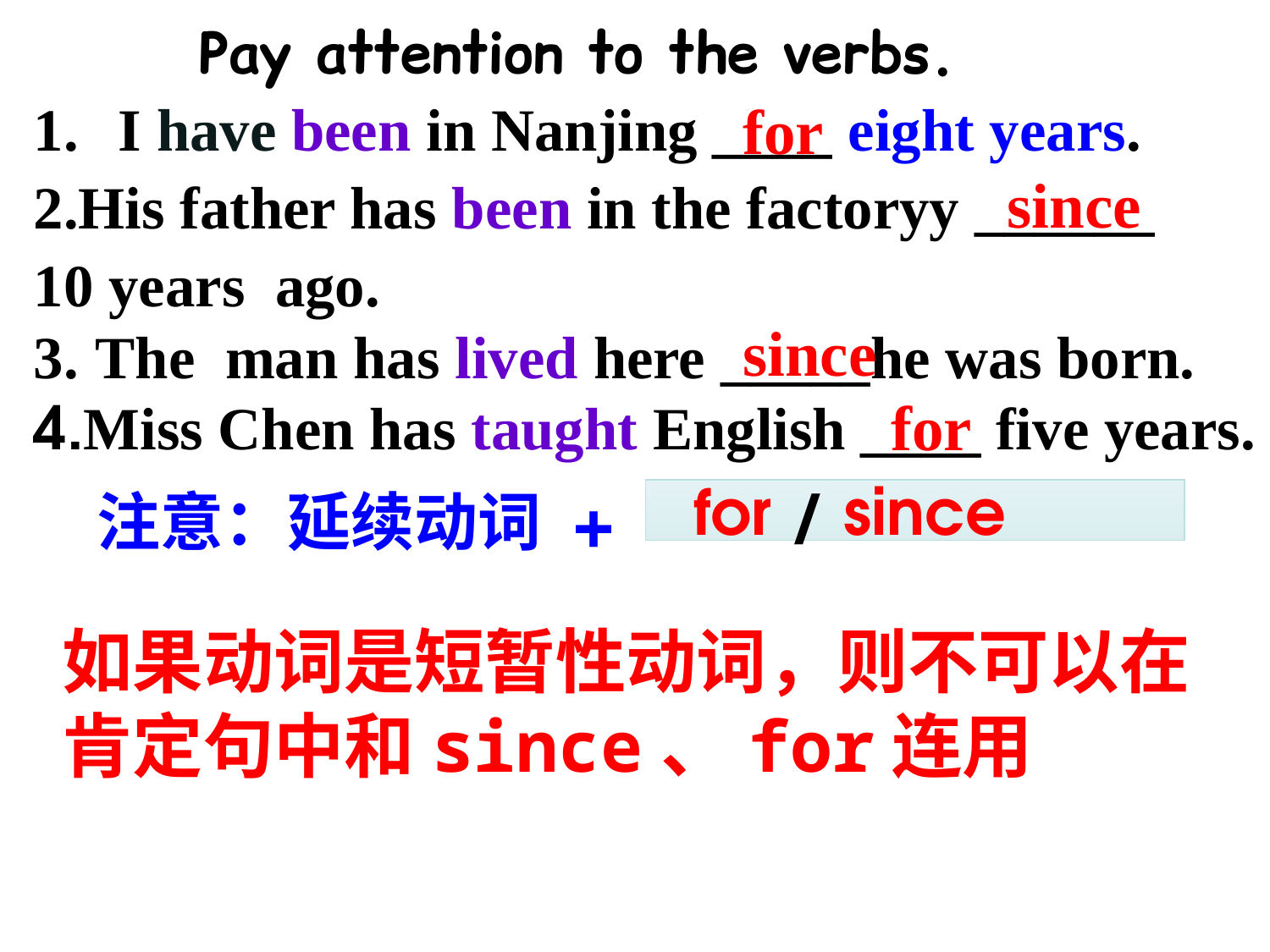

Pay attention to the verbs.
I have been in Nanjing ____ eight years.
2.His father has been in the factoryy ______
10 years  ago.
3. The  man has lived here _____he was born.
4.Miss Chen has taught English ____ five years.

for
since
since
for
注意：延续动词 +
  for / since
如果动词是短暂性动词，则不可以在肯定句中和since、for连用